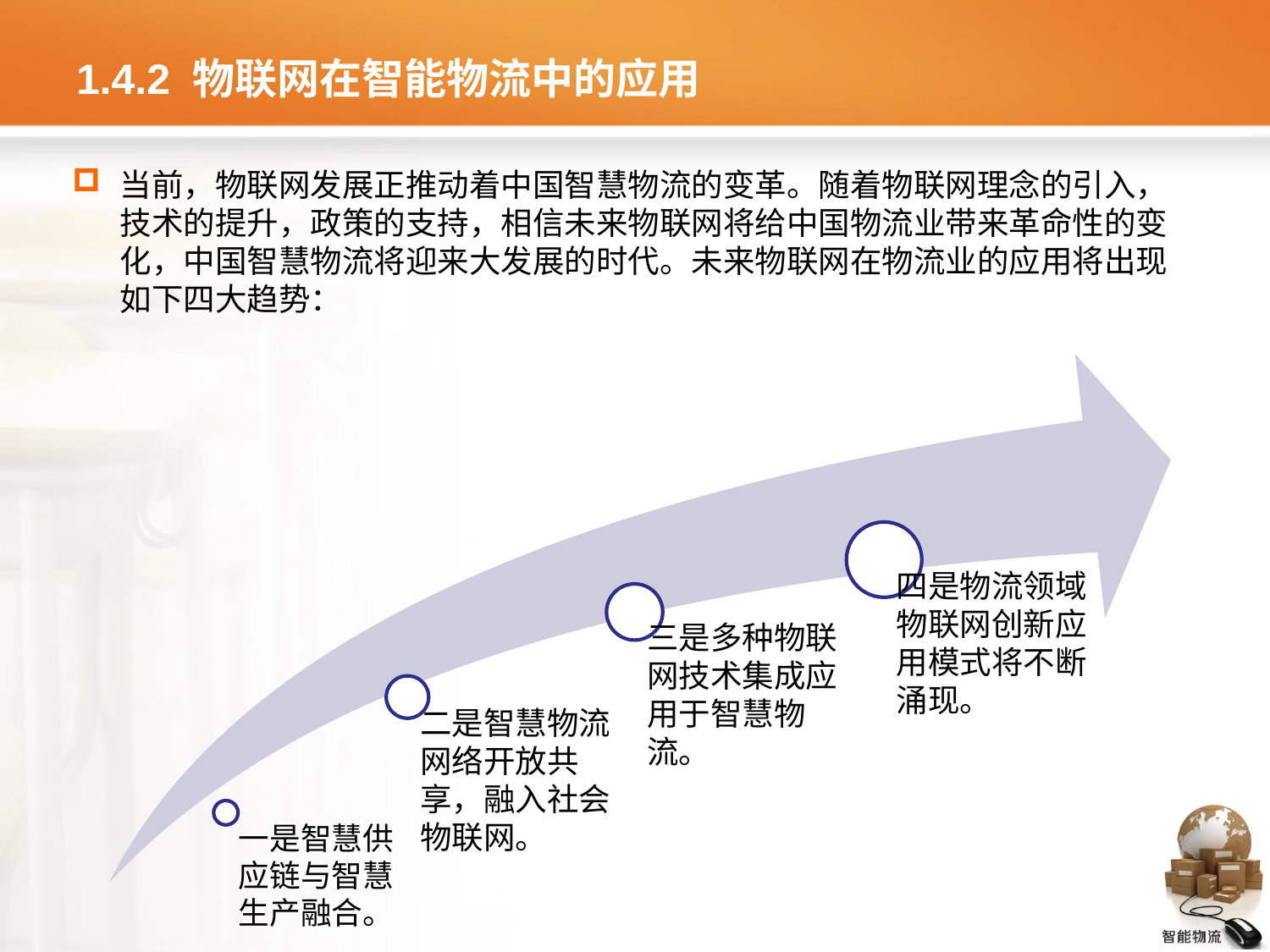

# 1.4.2 物联网在智能物流中的应用
当前，物联网发展正推动着中国智慧物流的变革。随着物联网理念的引入，技术的提升，政策的支持，相信未来物联网将给中国物流业带来革命性的变化，中国智慧物流将迎来大发展的时代。未来物联网在物流业的应用将出现如下四大趋势：
三是多种物联网技术集成应用于智慧物流。
四是物流领域物联网创新应用模式将不断涌现。